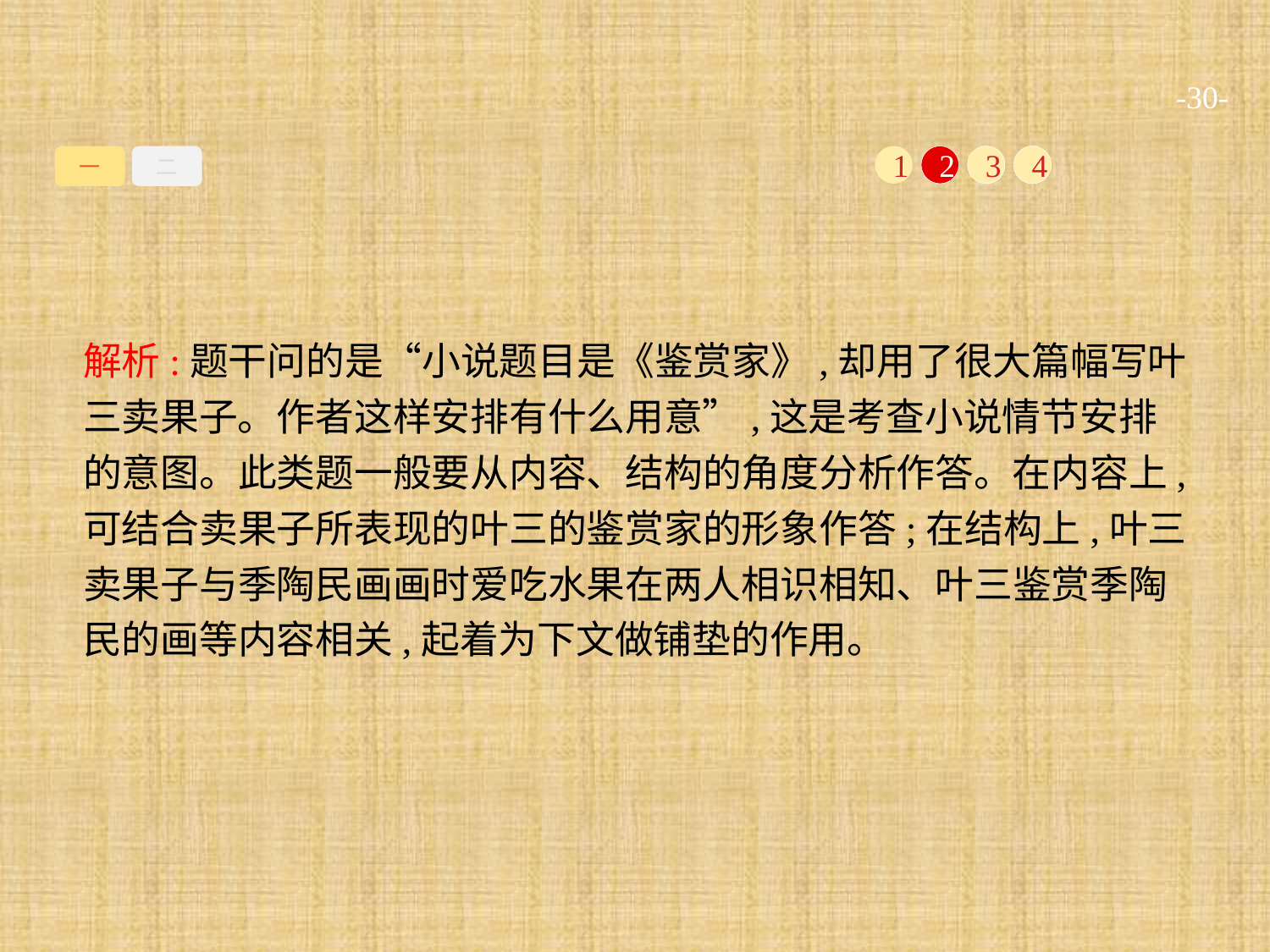

-30-
一
二
1
2
3
4
解析:题干问的是“小说题目是《鉴赏家》,却用了很大篇幅写叶三卖果子。作者这样安排有什么用意”,这是考查小说情节安排的意图。此类题一般要从内容、结构的角度分析作答。在内容上,可结合卖果子所表现的叶三的鉴赏家的形象作答;在结构上,叶三卖果子与季陶民画画时爱吃水果在两人相识相知、叶三鉴赏季陶民的画等内容相关,起着为下文做铺垫的作用。